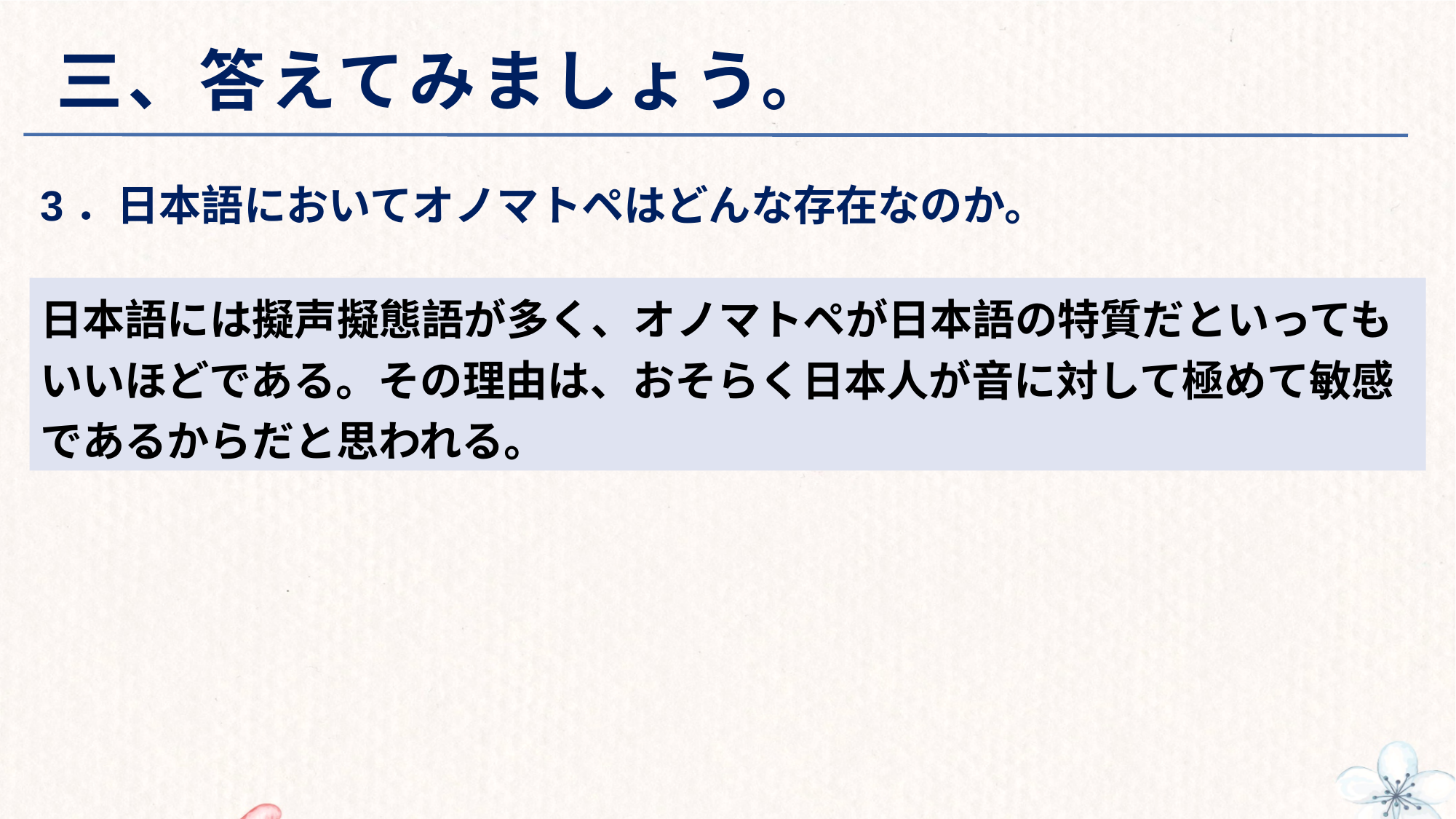

# 三、答えてみましょう。
3．日本語においてオノマトペはどんな存在なのか。
日本語には擬声擬態語が多く、オノマトペが日本語の特質だといってもいいほどである。その理由は、おそらく日本人が音に対して極めて敏感であるからだと思われる。